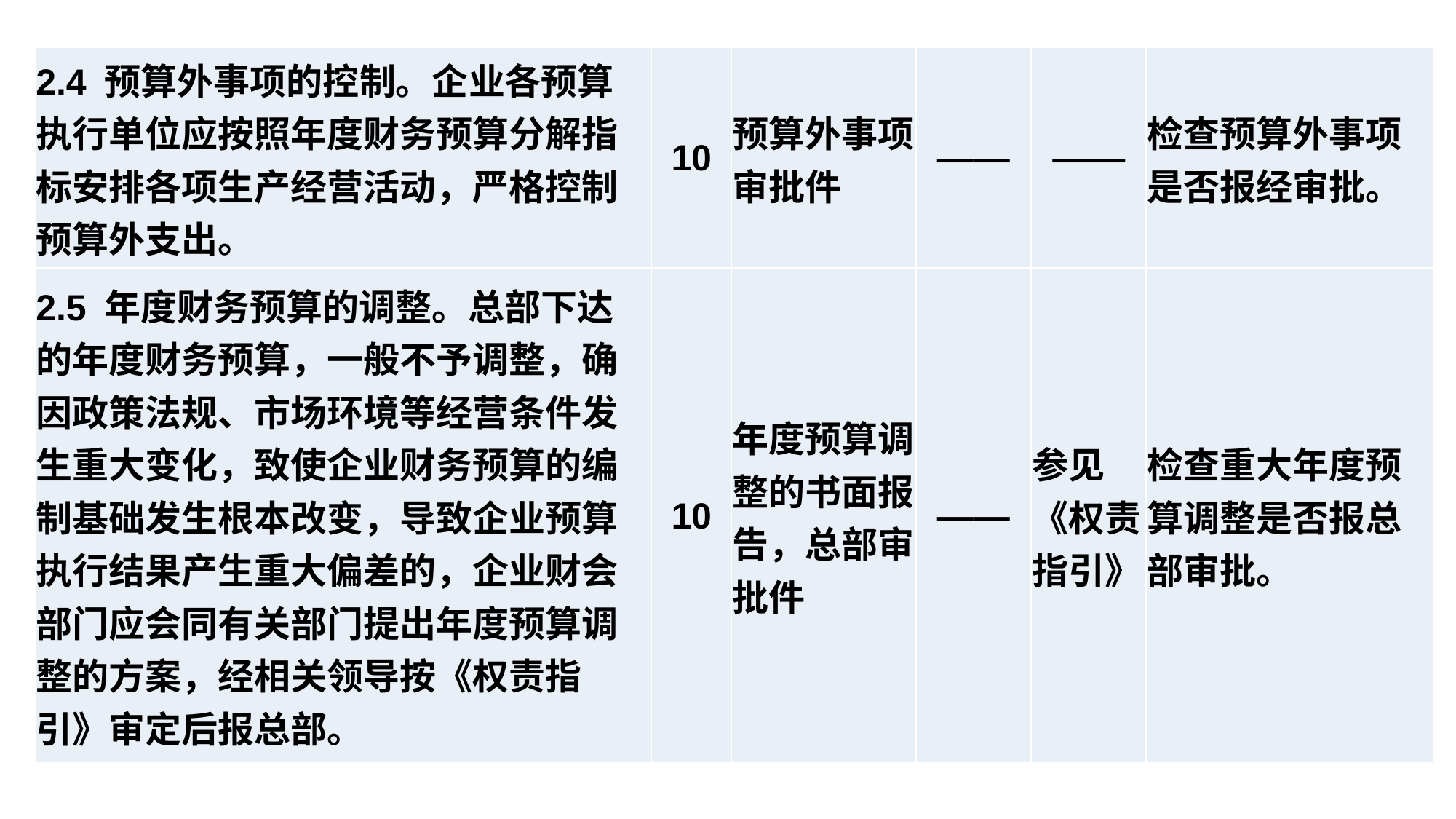

| 2.4 预算外事项的控制。企业各预算执行单位应按照年度财务预算分解指标安排各项生产经营活动，严格控制预算外支出。 | 10 | 预算外事项审批件 | —— | —— | 检查预算外事项是否报经审批。 |
| --- | --- | --- | --- | --- | --- |
| 2.5 年度财务预算的调整。总部下达的年度财务预算，一般不予调整，确因政策法规、市场环境等经营条件发生重大变化，致使企业财务预算的编制基础发生根本改变，导致企业预算执行结果产生重大偏差的，企业财会部门应会同有关部门提出年度预算调整的方案，经相关领导按《权责指引》审定后报总部。 | 10 | 年度预算调整的书面报告，总部审批件 | —— | 参见《权责指引》 | 检查重大年度预算调整是否报总部审批。 |